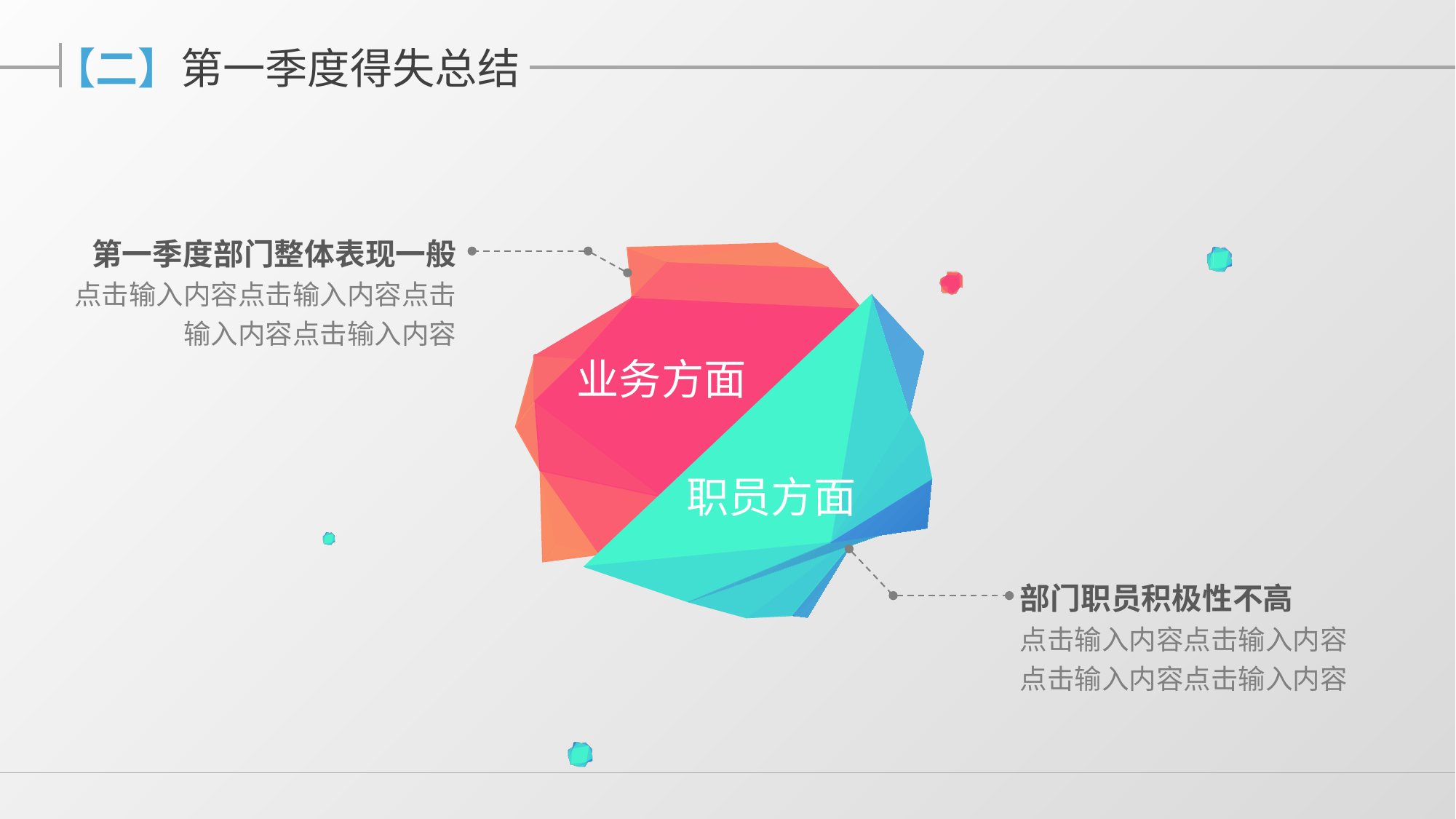

【二】第一季度得失总结
第一季度部门整体表现一般
点击输入内容点击输入内容点击输入内容点击输入内容

业务方面

职员方面

部门职员积极性不高
点击输入内容点击输入内容点击输入内容点击输入内容